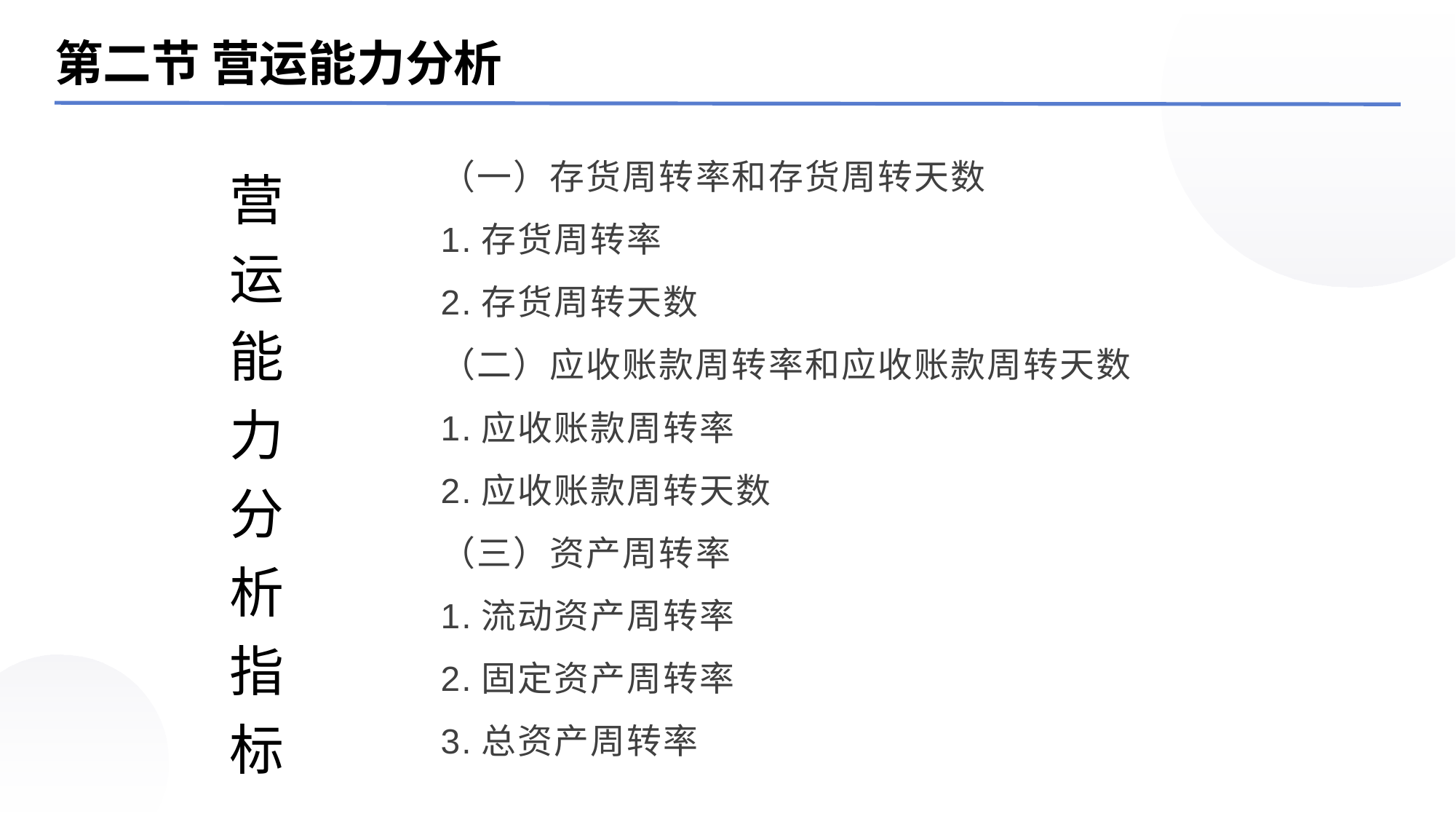

第二节 营运能力分析
营运能力分析指标
（一）存货周转率和存货周转天数
1.存货周转率
2.存货周转天数
（二）应收账款周转率和应收账款周转天数
1.应收账款周转率
2.应收账款周转天数
（三）资产周转率
1.流动资产周转率
2.固定资产周转率
3.总资产周转率

41